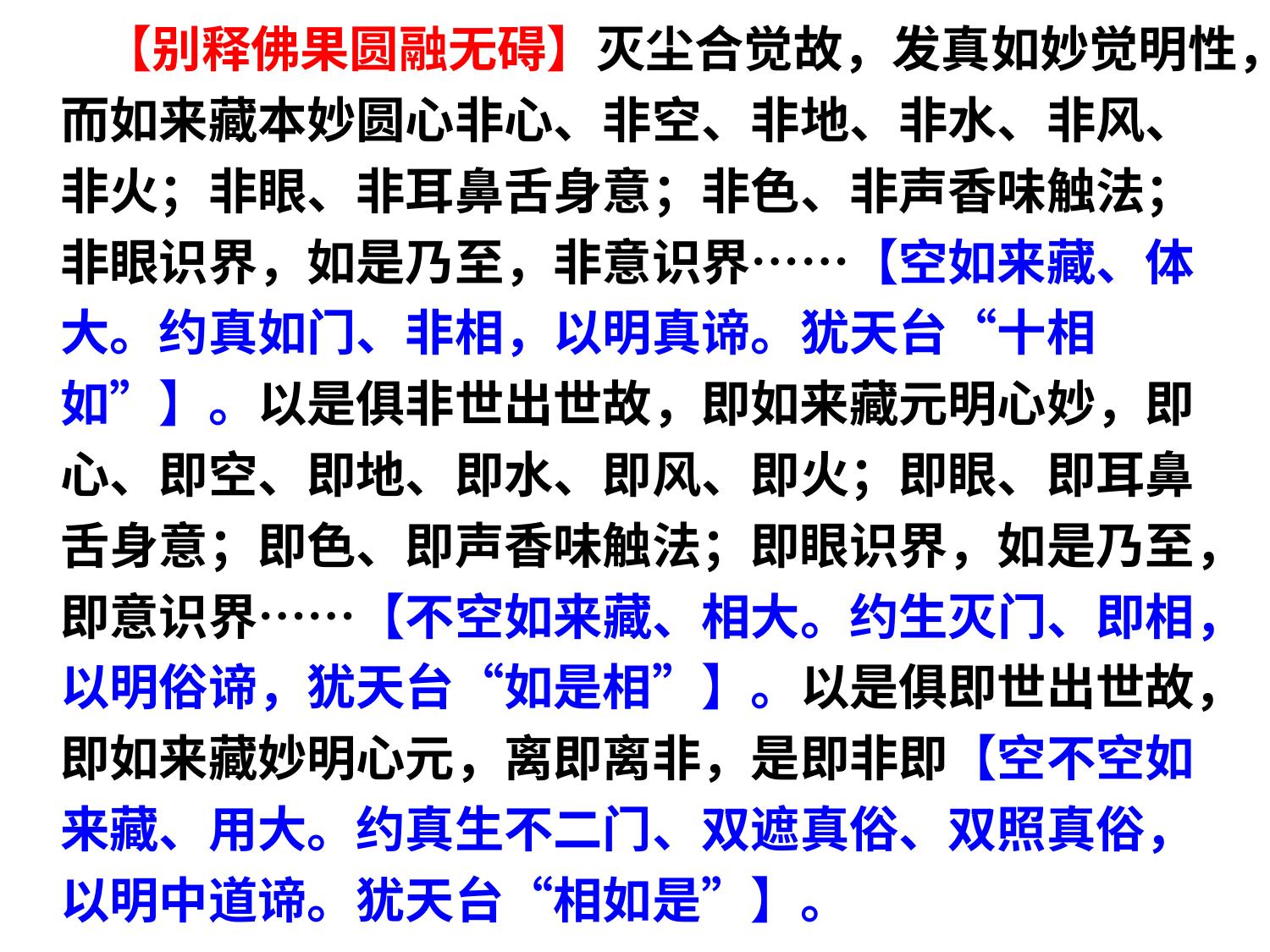

【别释佛果圆融无碍】灭尘合觉故，发真如妙觉明性，而如来藏本妙圆心非心、非空、非地、非水、非风、非火；非眼、非耳鼻舌身意；非色、非声香味触法；非眼识界，如是乃至，非意识界……【空如来藏、体大。约真如门、非相，以明真谛。犹天台“十相如”】。以是俱非世出世故，即如来藏元明心妙，即心、即空、即地、即水、即风、即火；即眼、即耳鼻舌身意；即色、即声香味触法；即眼识界，如是乃至，即意识界……【不空如来藏、相大。约生灭门、即相，以明俗谛，犹天台“如是相”】。以是俱即世出世故，即如来藏妙明心元，离即离非，是即非即【空不空如来藏、用大。约真生不二门、双遮真俗、双照真俗，以明中道谛。犹天台“相如是”】。